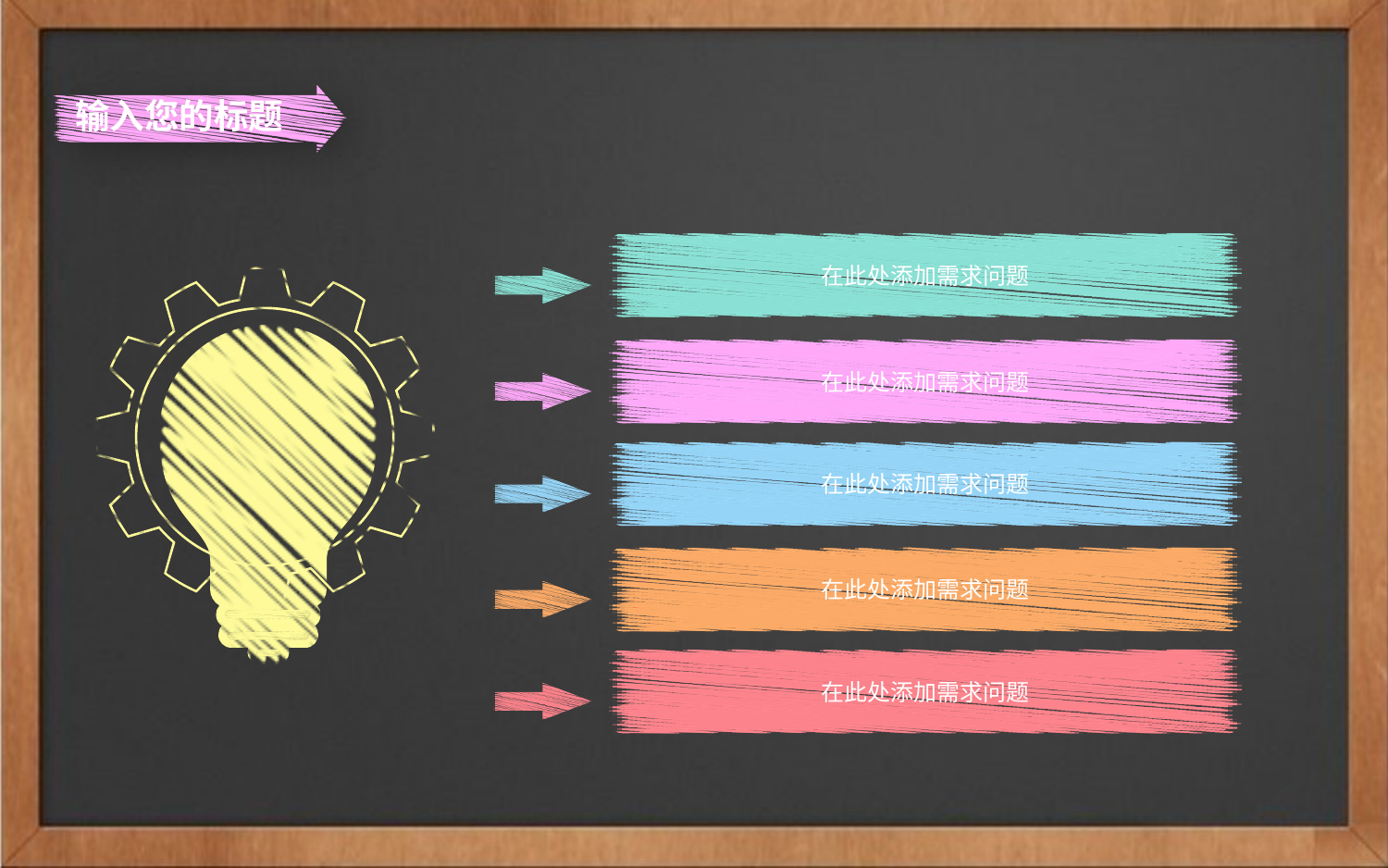

输入您的标题

在此处添加需求问题

在此处添加需求问题

在此处添加需求问题

在此处添加需求问题

在此处添加需求问题